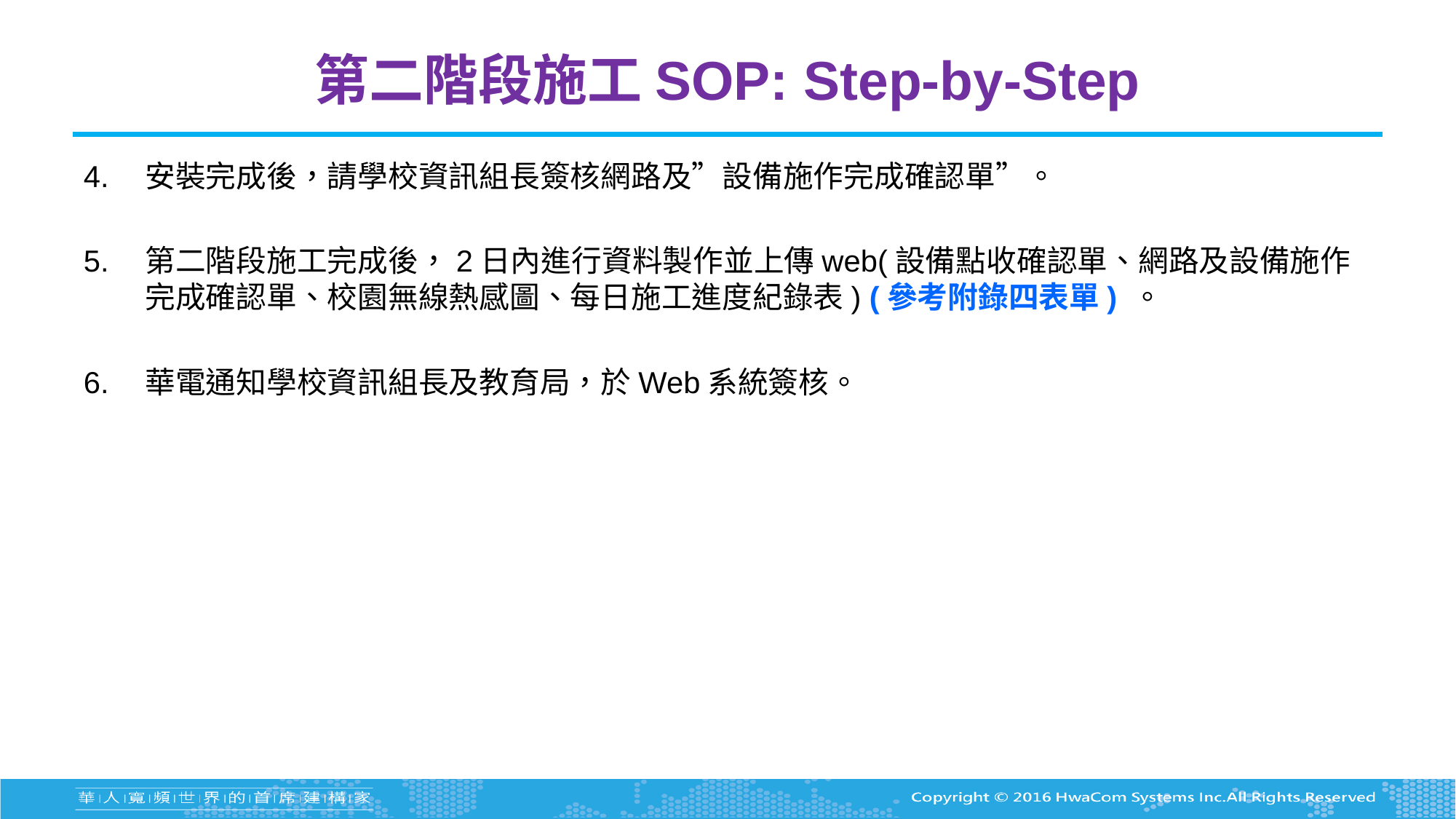

# 第二階段施工SOP: Step-by-Step
安裝完成後，請學校資訊組長簽核網路及”設備施作完成確認單”。

第二階段施工完成後，2日內進行資料製作並上傳web(設備點收確認單、網路及設備施作完成確認單、校園無線熱感圖、每日施工進度紀錄表) (參考附錄四表單) 。

華電通知學校資訊組長及教育局，於Web系統簽核。